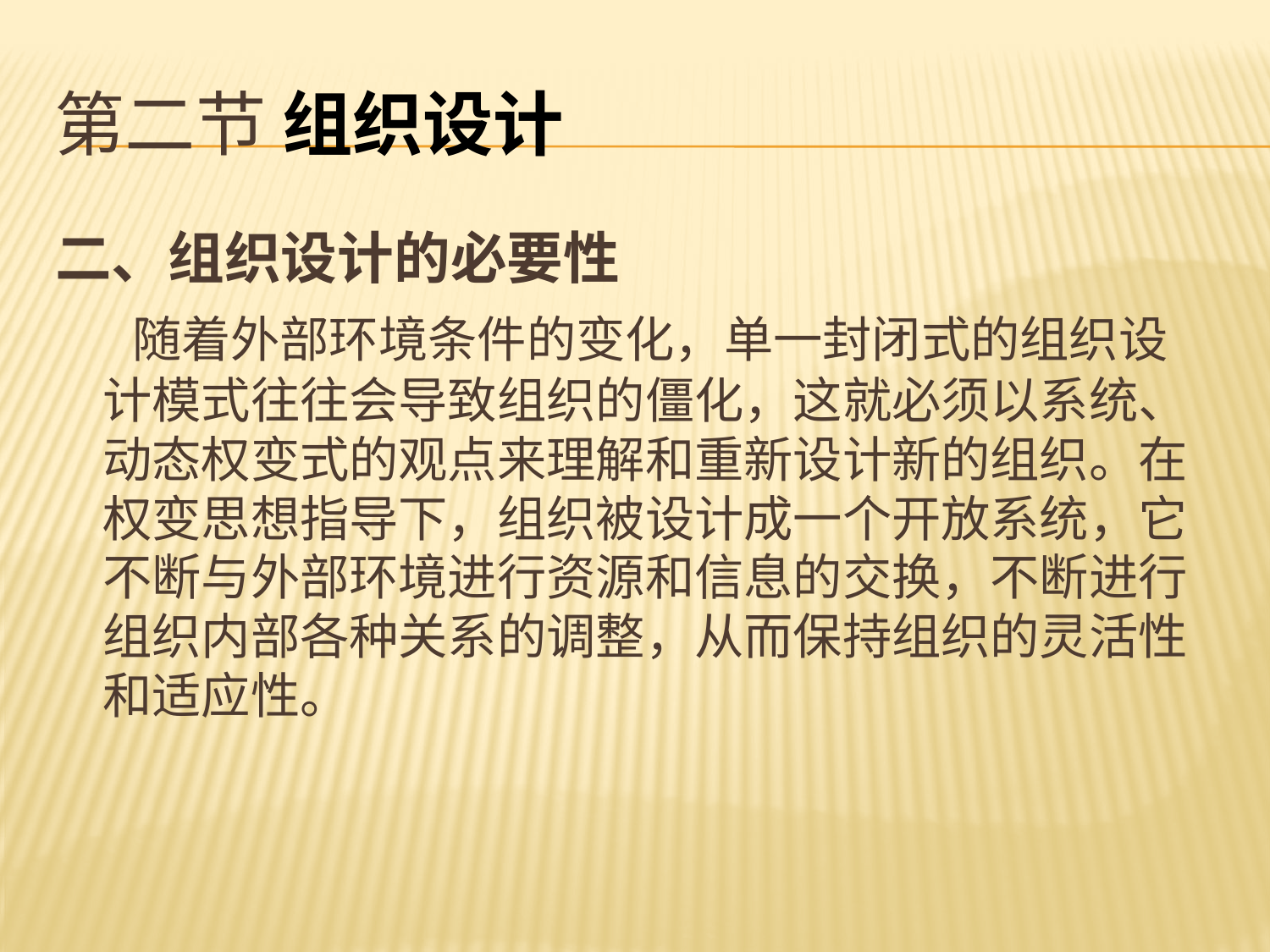

# 第二节 组织设计
二、组织设计的必要性
     随着外部环境条件的变化，单一封闭式的组织设计模式往往会导致组织的僵化，这就必须以系统、动态权变式的观点来理解和重新设计新的组织。在权变思想指导下，组织被设计成一个开放系统，它不断与外部环境进行资源和信息的交换，不断进行组织内部各种关系的调整，从而保持组织的灵活性和适应性。